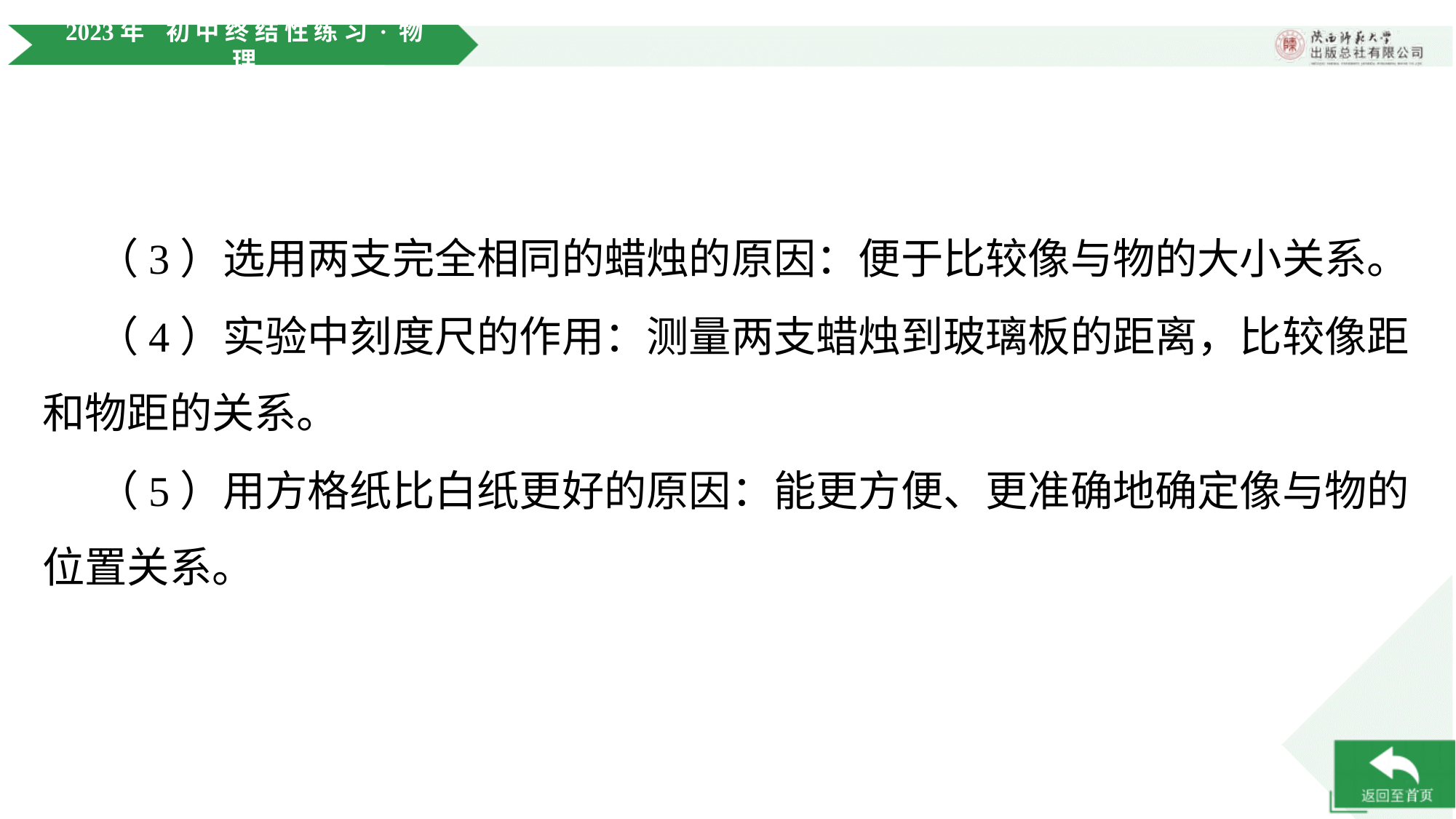

（3）选用两支完全相同的蜡烛的原因：便于比较像与物的大小关系。
    （4）实验中刻度尺的作用：测量两支蜡烛到玻璃板的距离，比较像距和物距的关系。
    （5）用方格纸比白纸更好的原因：能更方便、更准确地确定像与物的位置关系。